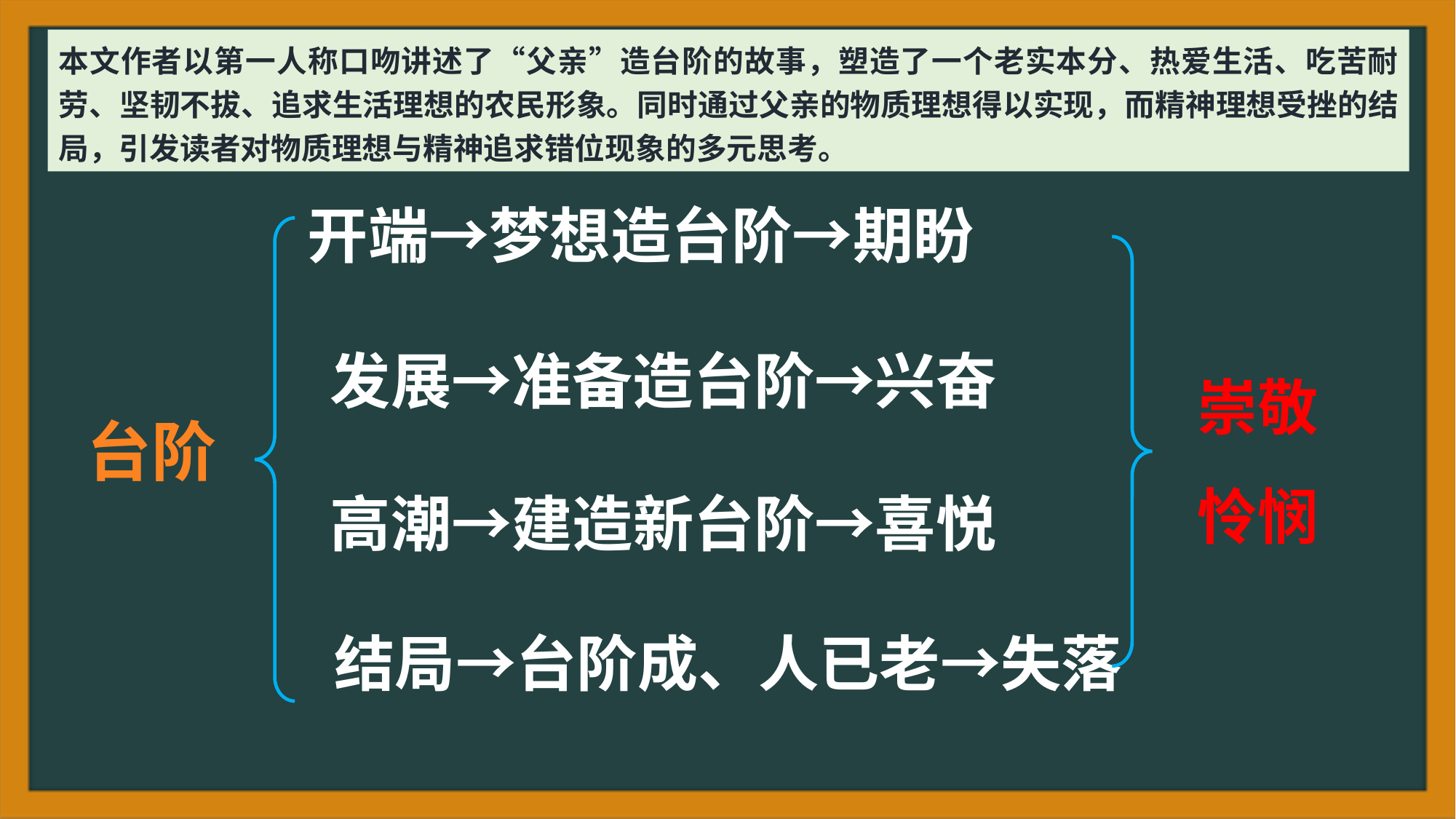

本文作者以第一人称口吻讲述了“父亲”造台阶的故事，塑造了一个老实本分、热爱生活、吃苦耐劳、坚韧不拔、追求生活理想的农民形象。同时通过父亲的物质理想得以实现，而精神理想受挫的结局，引发读者对物质理想与精神追求错位现象的多元思考。
开端→梦想造台阶→期盼

崇敬
怜悯
发展→准备造台阶→兴奋
台阶
高潮→建造新台阶→喜悦
结局→台阶成、人已老→失落